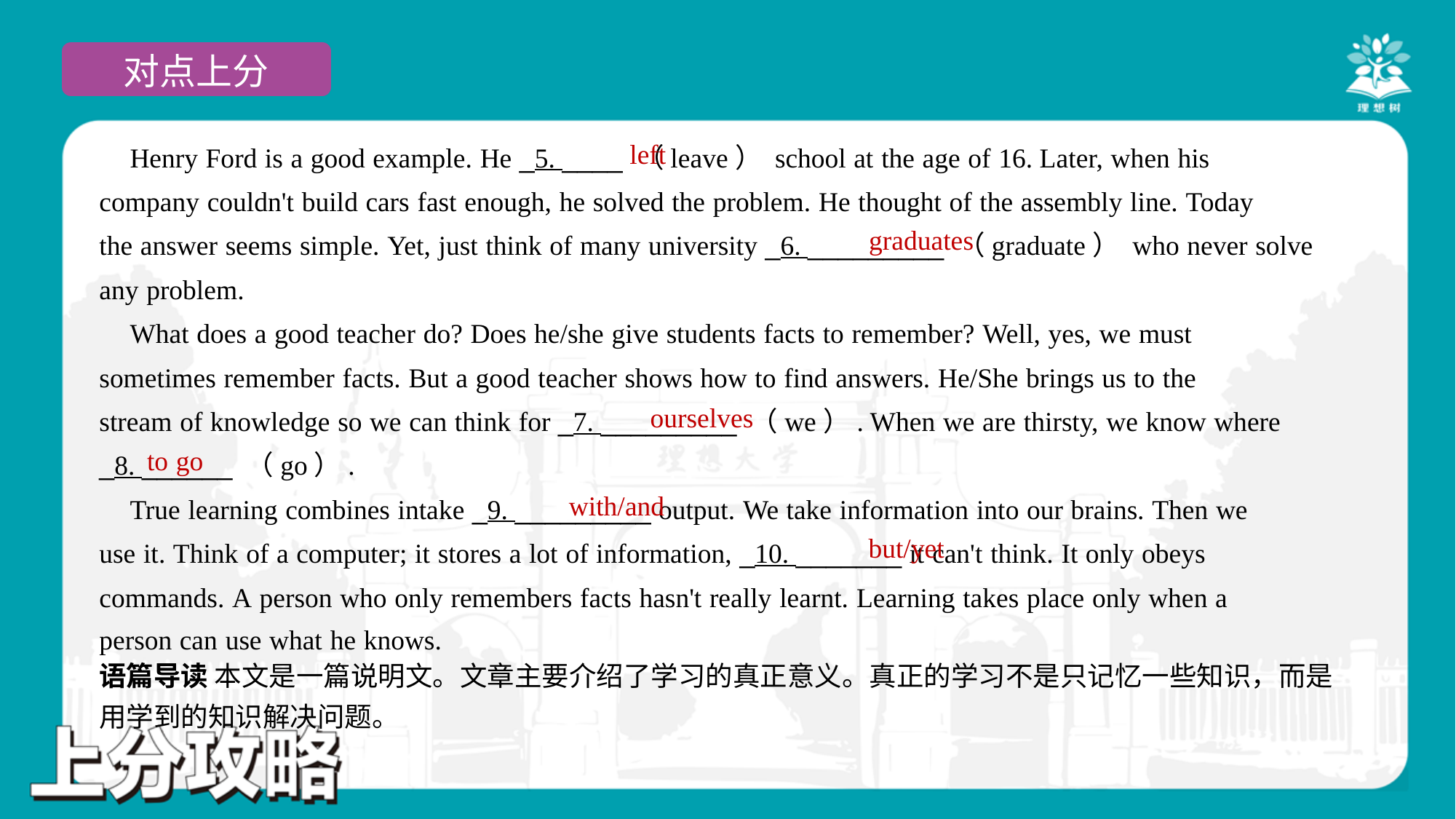

left
    Henry Ford is a good example. He _5. ____ （leave） school at the age of 16. Later, when his
company couldn't build cars fast enough, he solved the problem. He thought of the assembly line. Today
the answer seems simple. Yet, just think of many university _6. _________ （graduate） who never solve
any problem.
    What does a good teacher do? Does he/she give students facts to remember? Well, yes, we must
sometimes remember facts. But a good teacher shows how to find answers. He/She brings us to the
stream of knowledge so we can think for _7. _________ （we）. When we are thirsty, we know where
_8. ______ （go）.
    True learning combines intake _9. _________ output. We take information into our brains. Then we
use it. Think of a computer; it stores a lot of information, _10. _______ it can't think. It only obeys
commands. A person who only remembers facts hasn't really learnt. Learning takes place only when a
person can use what he knows.#1.1.6
graduates
ourselves
to go
with/and
but/yet
语篇导读 本文是一篇说明文。文章主要介绍了学习的真正意义。真正的学习不是只记忆一些知识，而是
用学到的知识解决问题。